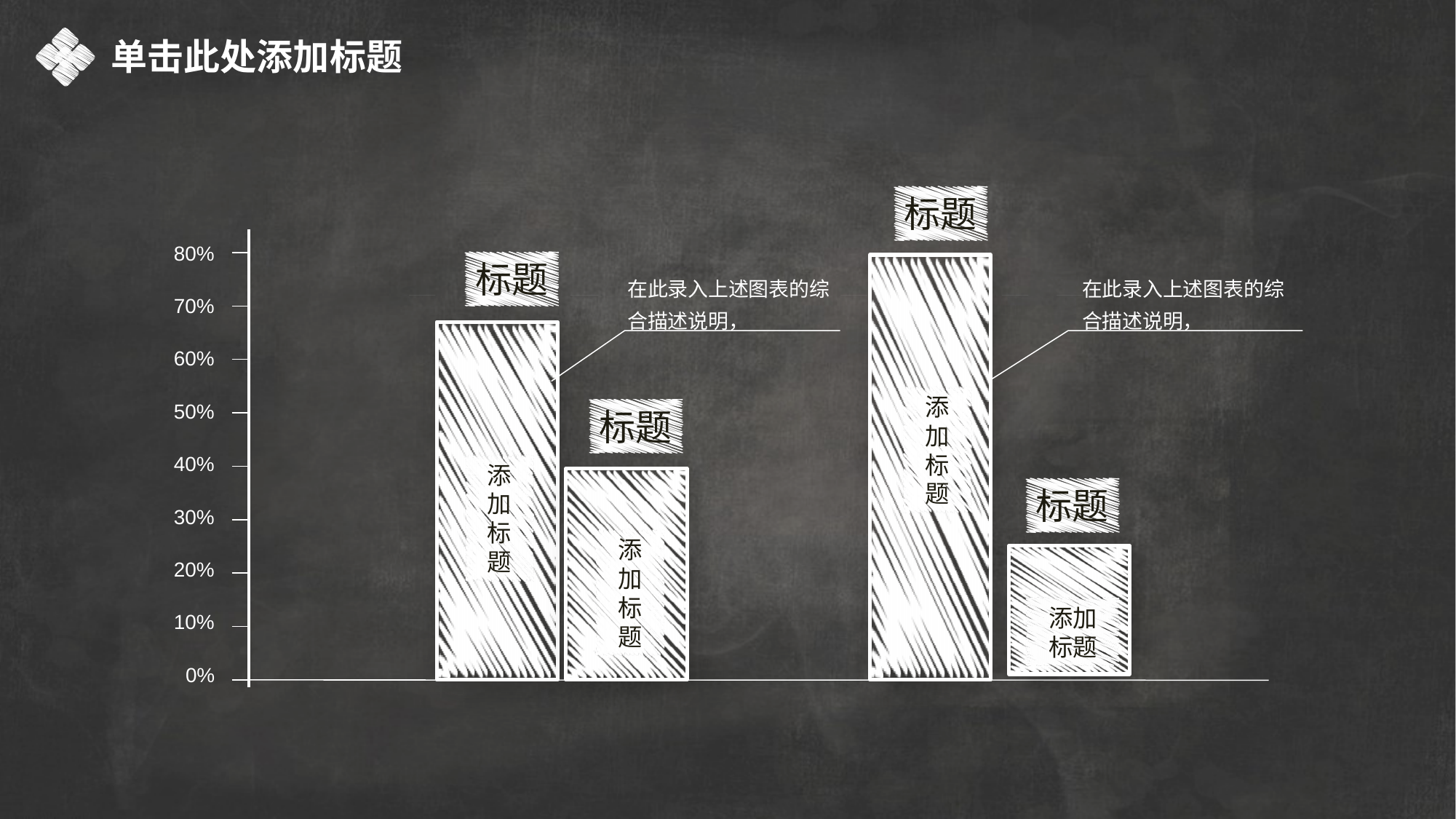

单击此处添加标题

标题

添加标题

80%
70%
60%
50%
40%
30%
20%
10%
0%
标题

添加标题
在此录入上述图表的综合描述说明，
在此录入上述图表的综合描述说明，

标题

添加标题
标题

添加标题